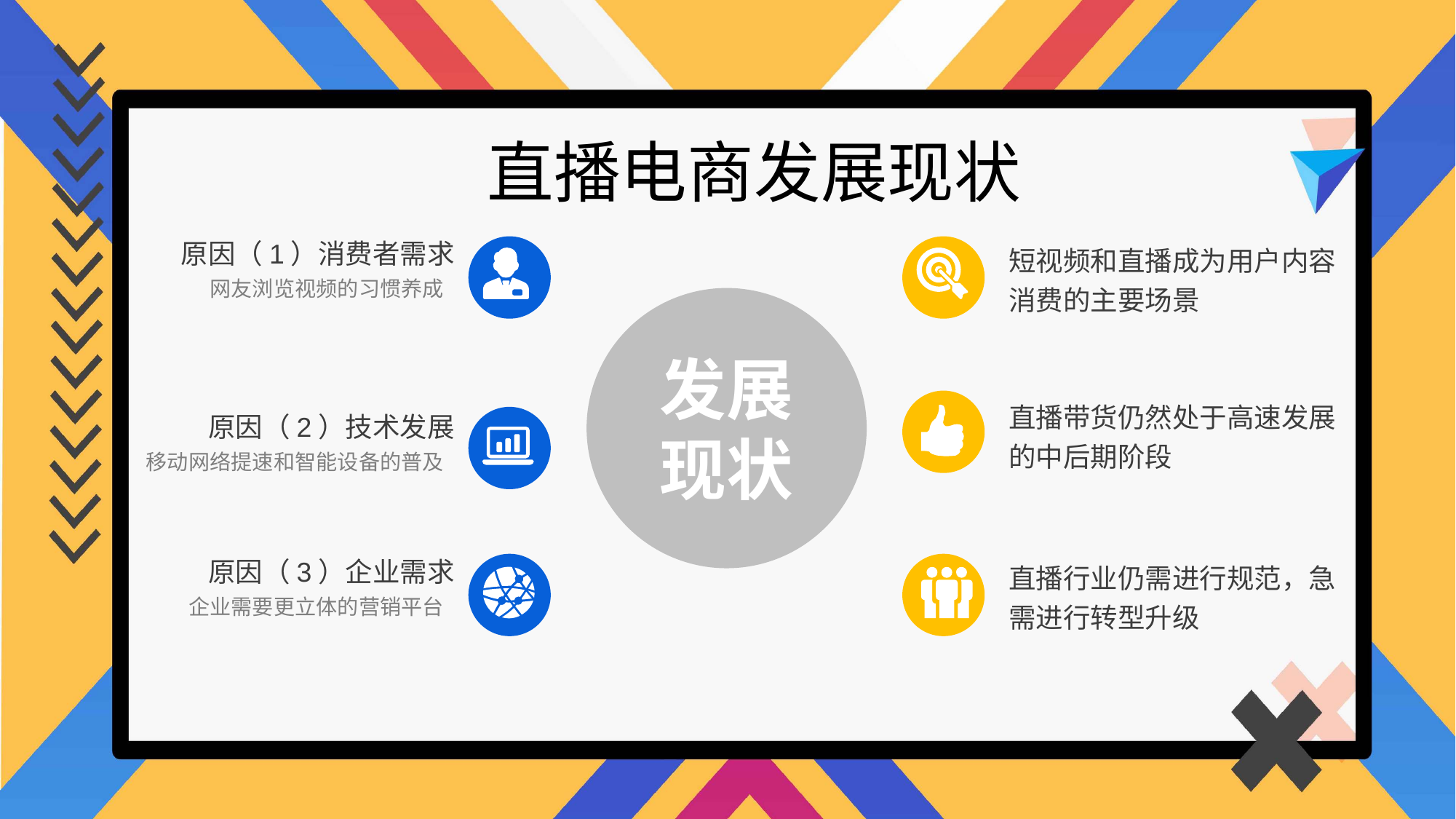

直播电商发展现状
原因（1）消费者需求
短视频和直播成为用户内容消费的主要场景

网友浏览视频的习惯养成
发展
现状
直播带货仍然处于高速发展的中后期阶段

原因（2）技术发展

移动网络提速和智能设备的普及
原因（3）企业需求
直播行业仍需进行规范，急需进行转型升级

企业需要更立体的营销平台